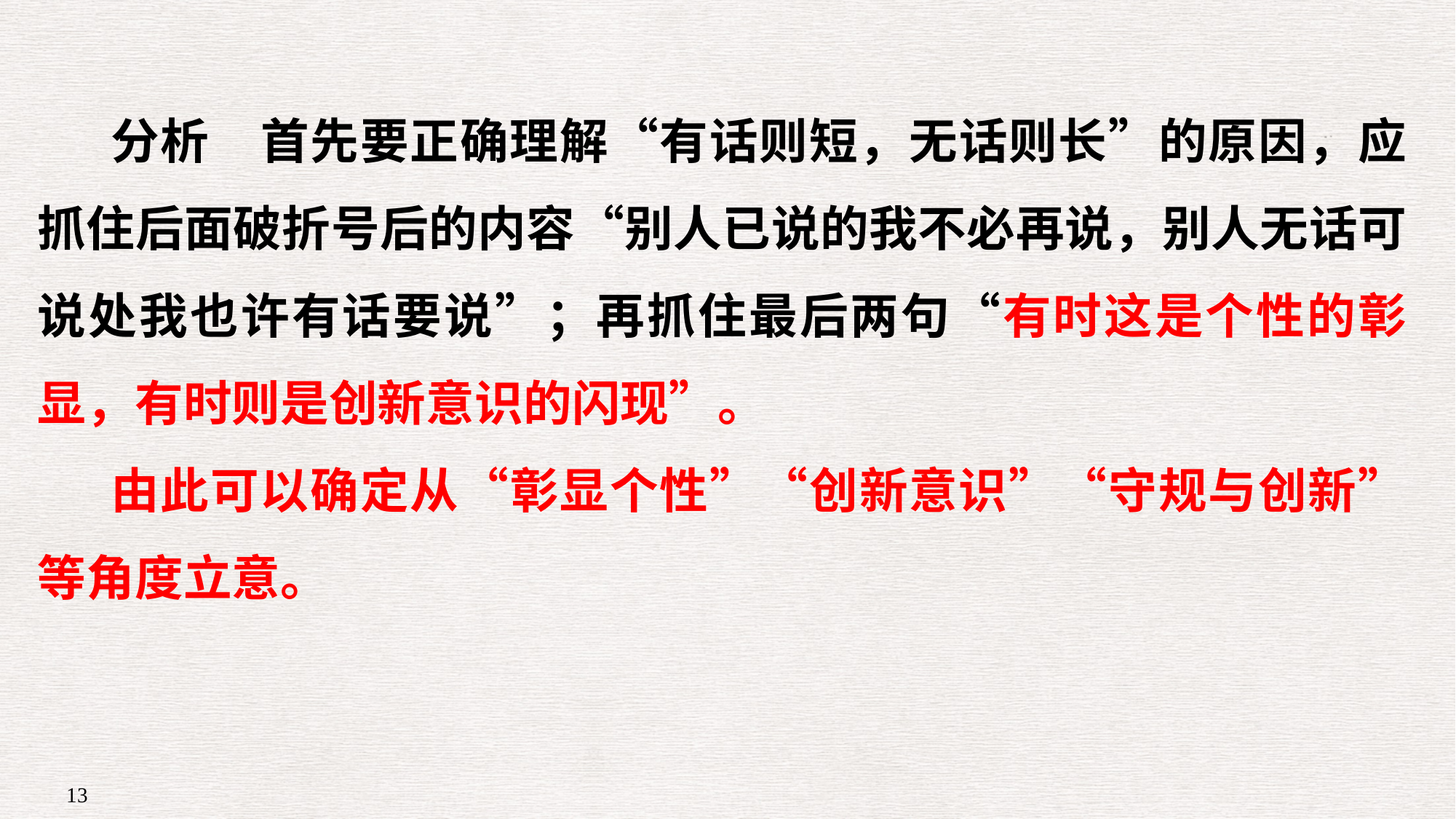

分析　首先要正确理解“有话则短，无话则长”的原因，应抓住后面破折号后的内容“别人已说的我不必再说，别人无话可说处我也许有话要说”；再抓住最后两句“有时这是个性的彰显，有时则是创新意识的闪现”。
由此可以确定从“彰显个性”“创新意识”“守规与创新”等角度立意。